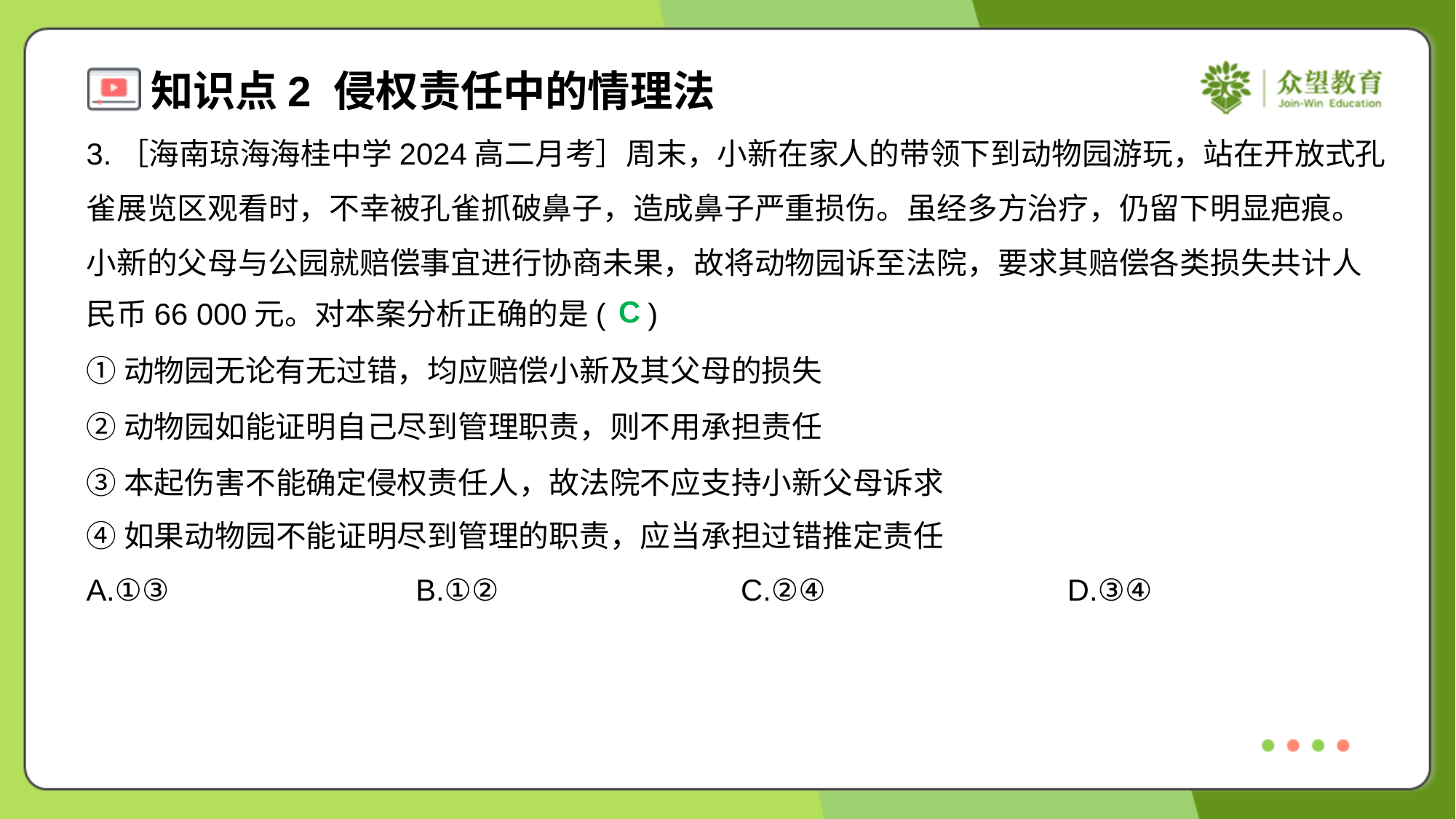

3.［海南琼海海桂中学2024高二月考］周末，小新在家人的带领下到动物园游玩，站在开放式孔
雀展览区观看时，不幸被孔雀抓破鼻子，造成鼻子严重损伤。虽经多方治疗，仍留下明显疤痕。
小新的父母与公园就赔偿事宜进行协商未果，故将动物园诉至法院，要求其赔偿各类损失共计人
民币66 000元。对本案分析正确的是(     )
C
①动物园无论有无过错，均应赔偿小新及其父母的损失
②动物园如能证明自己尽到管理职责，则不用承担责任
③本起伤害不能确定侵权责任人，故法院不应支持小新父母诉求
④如果动物园不能证明尽到管理的职责，应当承担过错推定责任
A.①③	B.①②	C.②④	D.③④